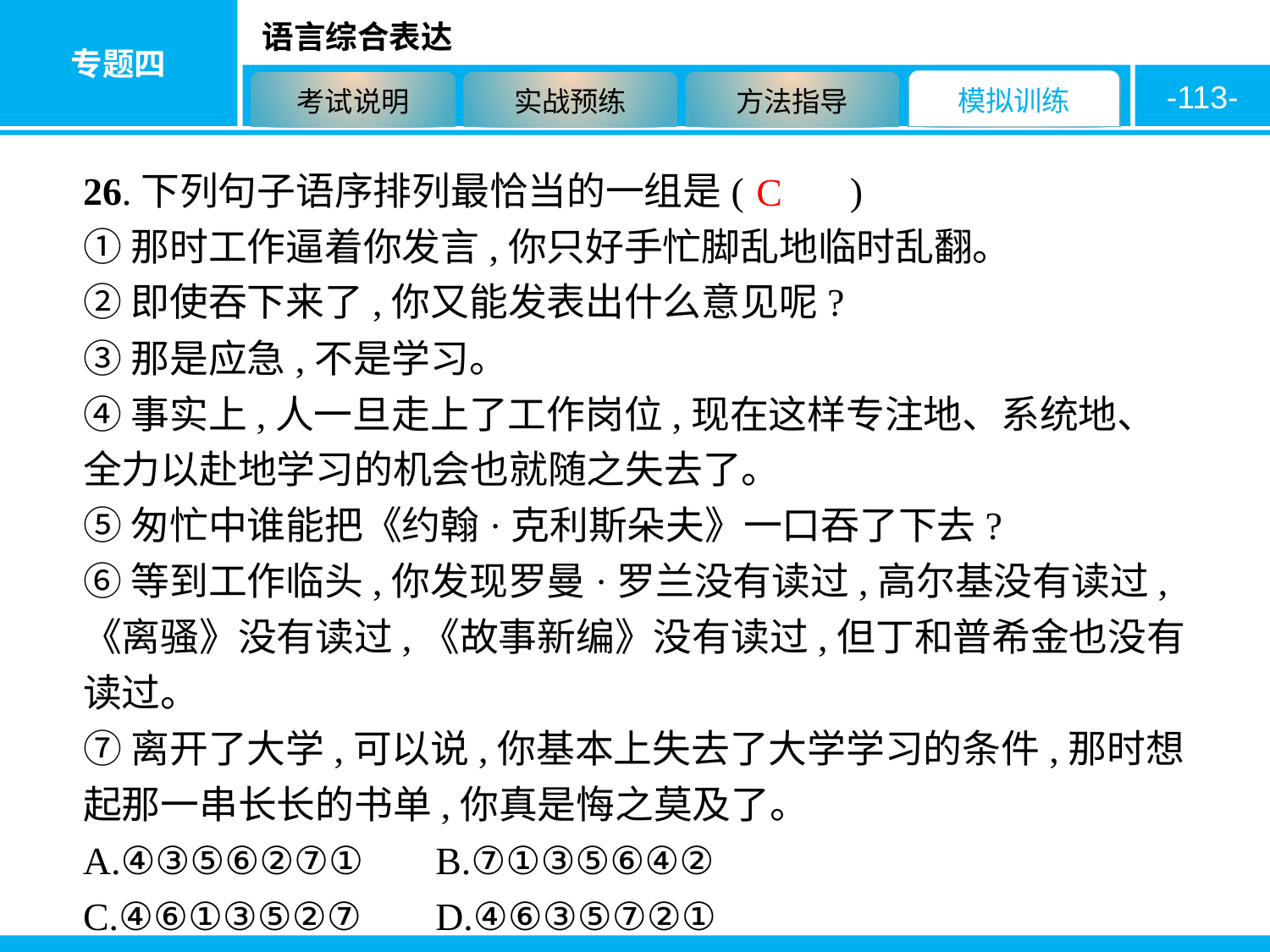

-113-
26.下列句子语序排列最恰当的一组是( 　　)
①那时工作逼着你发言,你只好手忙脚乱地临时乱翻。
②即使吞下来了,你又能发表出什么意见呢?
③那是应急,不是学习。
④事实上,人一旦走上了工作岗位,现在这样专注地、系统地、全力以赴地学习的机会也就随之失去了。
⑤匆忙中谁能把《约翰·克利斯朵夫》一口吞了下去?
⑥等到工作临头,你发现罗曼·罗兰没有读过,高尔基没有读过,《离骚》没有读过,《故事新编》没有读过,但丁和普希金也没有读过。
⑦离开了大学,可以说,你基本上失去了大学学习的条件,那时想起那一串长长的书单,你真是悔之莫及了。
A.④③⑤⑥②⑦①	B.⑦①③⑤⑥④②
C.④⑥①③⑤②⑦	D.④⑥③⑤⑦②①
C